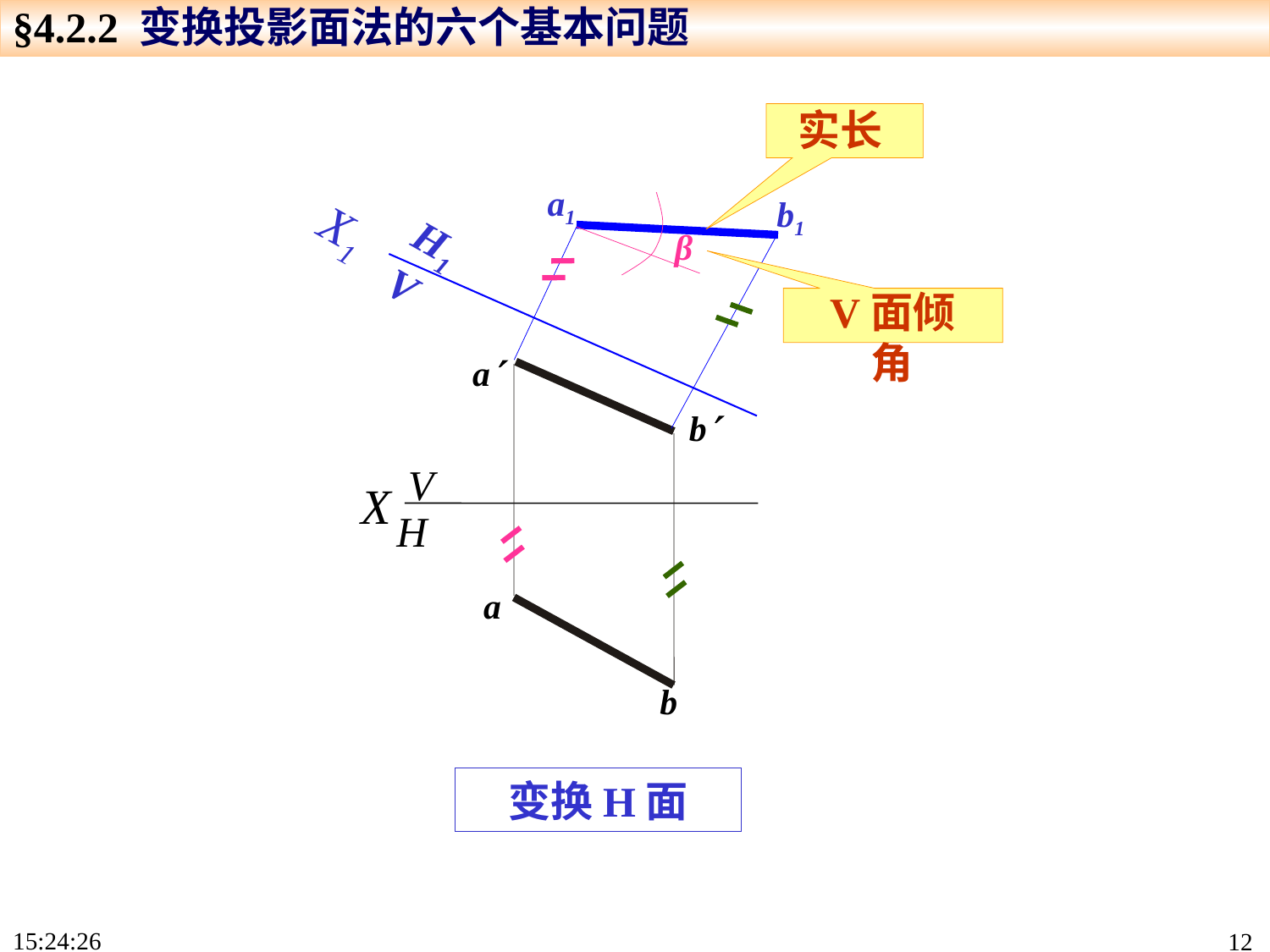

§4.2.2 变换投影面法的六个基本问题
实长

a1
b1

X1

β

H1
V

V面倾角

a′

b′

V
H
X

a

b
变换H面
15:24:26
12